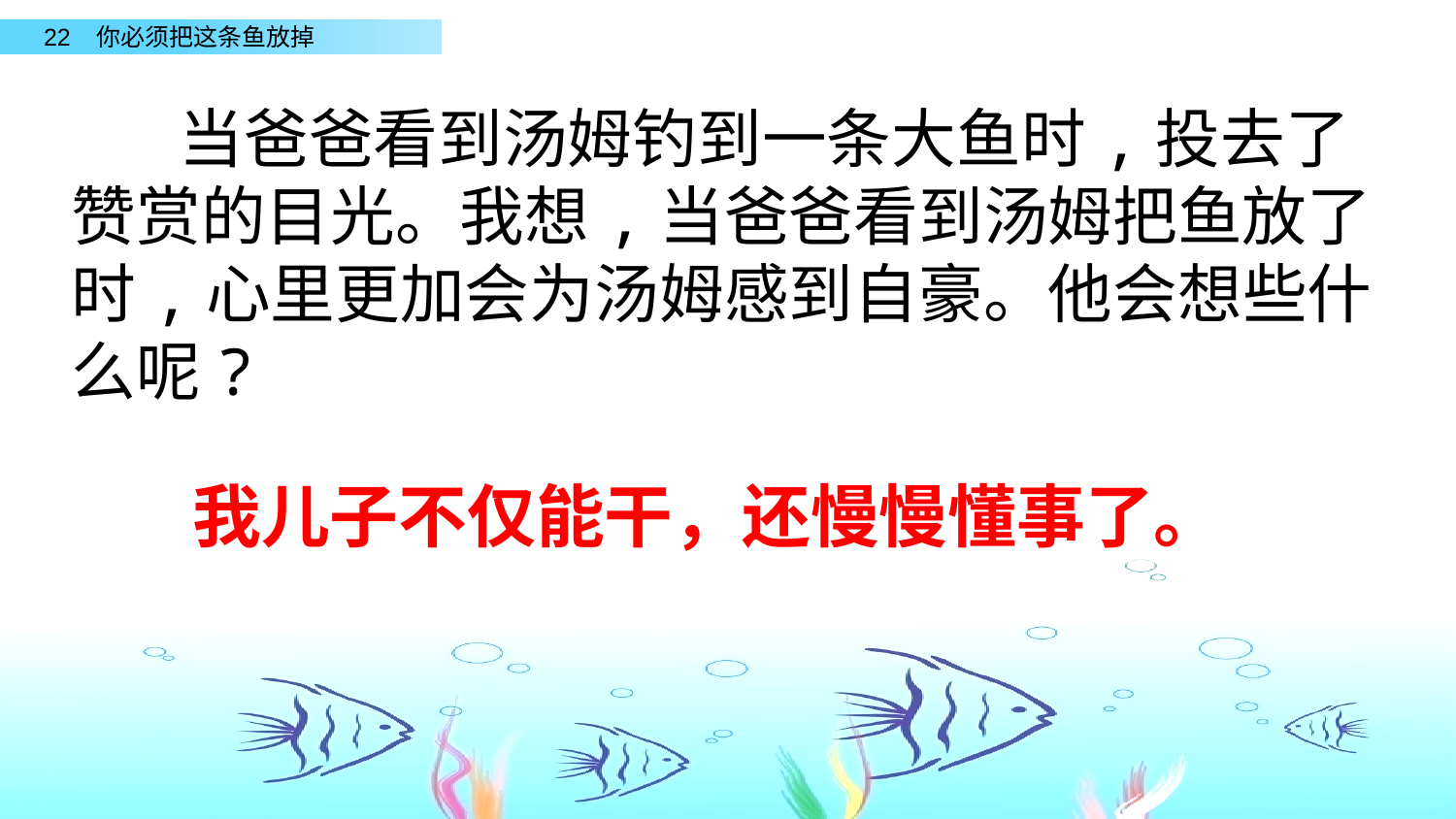

当爸爸看到汤姆钓到一条大鱼时,投去了赞赏的目光。我想,当爸爸看到汤姆把鱼放了时,心里更加会为汤姆感到自豪。他会想些什么呢?
 我儿子不仅能干，还慢慢懂事了。